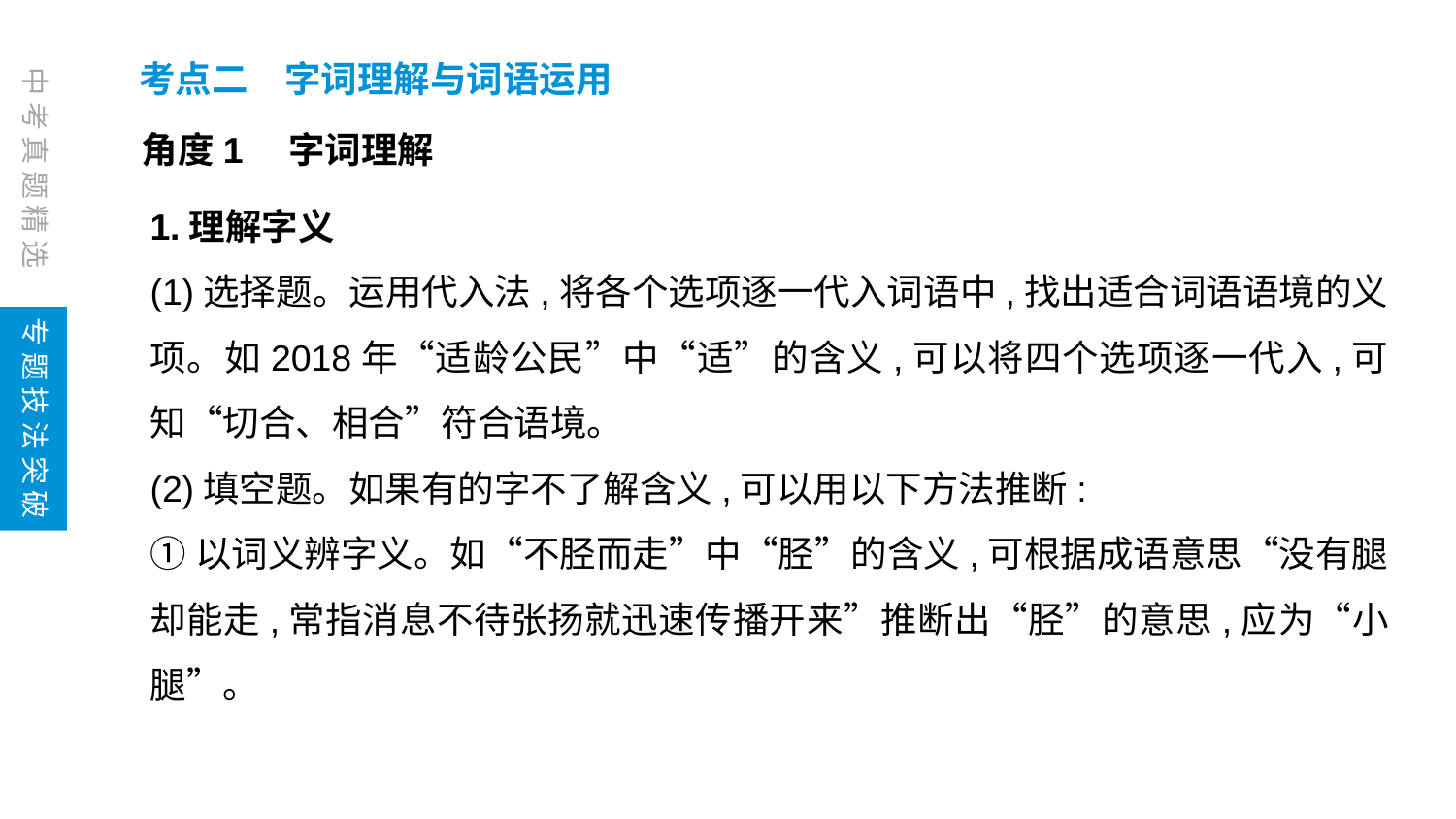

考点二　字词理解与词语运用
中考真题精选
角度1　字词理解
1.理解字义
(1)选择题。运用代入法,将各个选项逐一代入词语中,找出适合词语语境的义项。如2018年“适龄公民”中“适”的含义,可以将四个选项逐一代入,可知“切合、相合”符合语境。
(2)填空题。如果有的字不了解含义,可以用以下方法推断:
①以词义辨字义。如“不胫而走”中“胫”的含义,可根据成语意思“没有腿却能走,常指消息不待张扬就迅速传播开来”推断出“胫”的意思,应为“小腿”。

专题技法突破